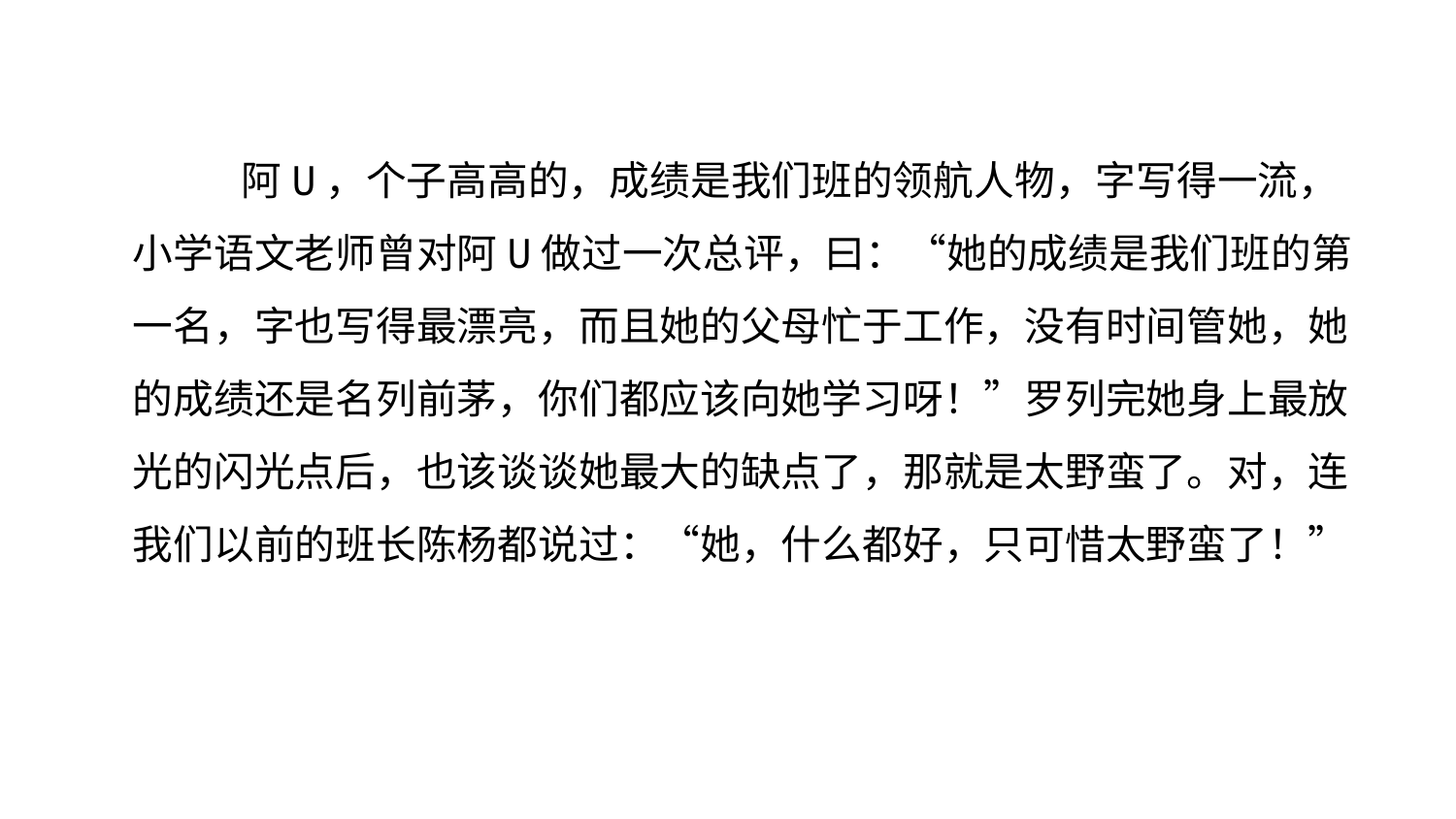

阿U，个子高高的，成绩是我们班的领航人物，字写得一流，小学语文老师曾对阿U做过一次总评，曰：“她的成绩是我们班的第一名，字也写得最漂亮，而且她的父母忙于工作，没有时间管她，她的成绩还是名列前茅，你们都应该向她学习呀！”罗列完她身上最放光的闪光点后，也该谈谈她最大的缺点了，那就是太野蛮了。对，连我们以前的班长陈杨都说过：“她，什么都好，只可惜太野蛮了！”